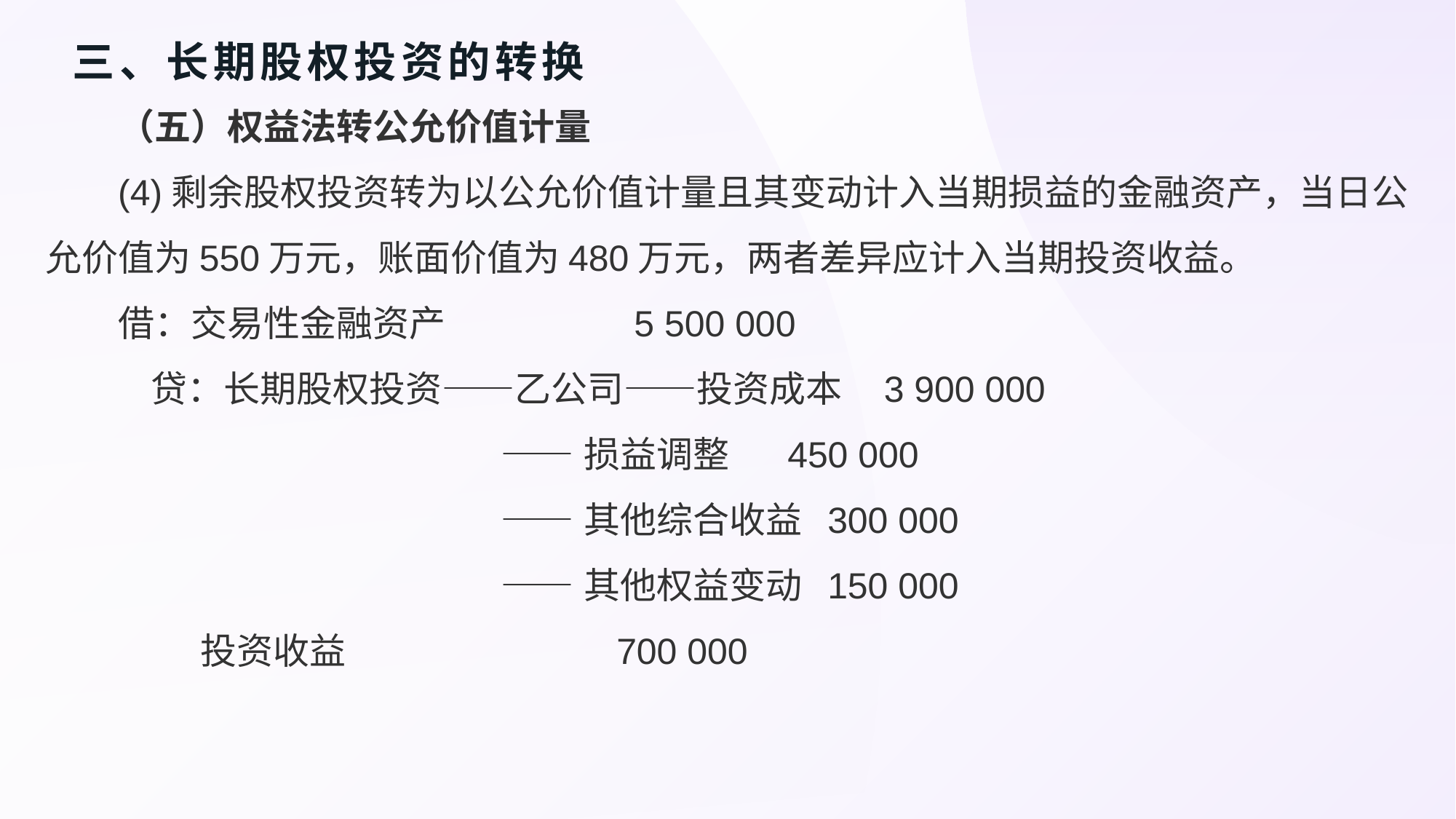

# 三、长期股权投资的转换
（五）权益法转公允价值计量
(4)剩余股权投资转为以公允价值计量且其变动计入当期损益的金融资产，当日公允价值为550万元，账面价值为480万元，两者差异应计入当期投资收益。
借：交易性金融资产                      5 500 000
   贷：长期股权投资——乙公司——投资成本    3 900 000
                                               ——损益调整      450 000
                                               ——其他综合收益  300 000
                                               ——其他权益变动  150 000
         投资收益                                700 000